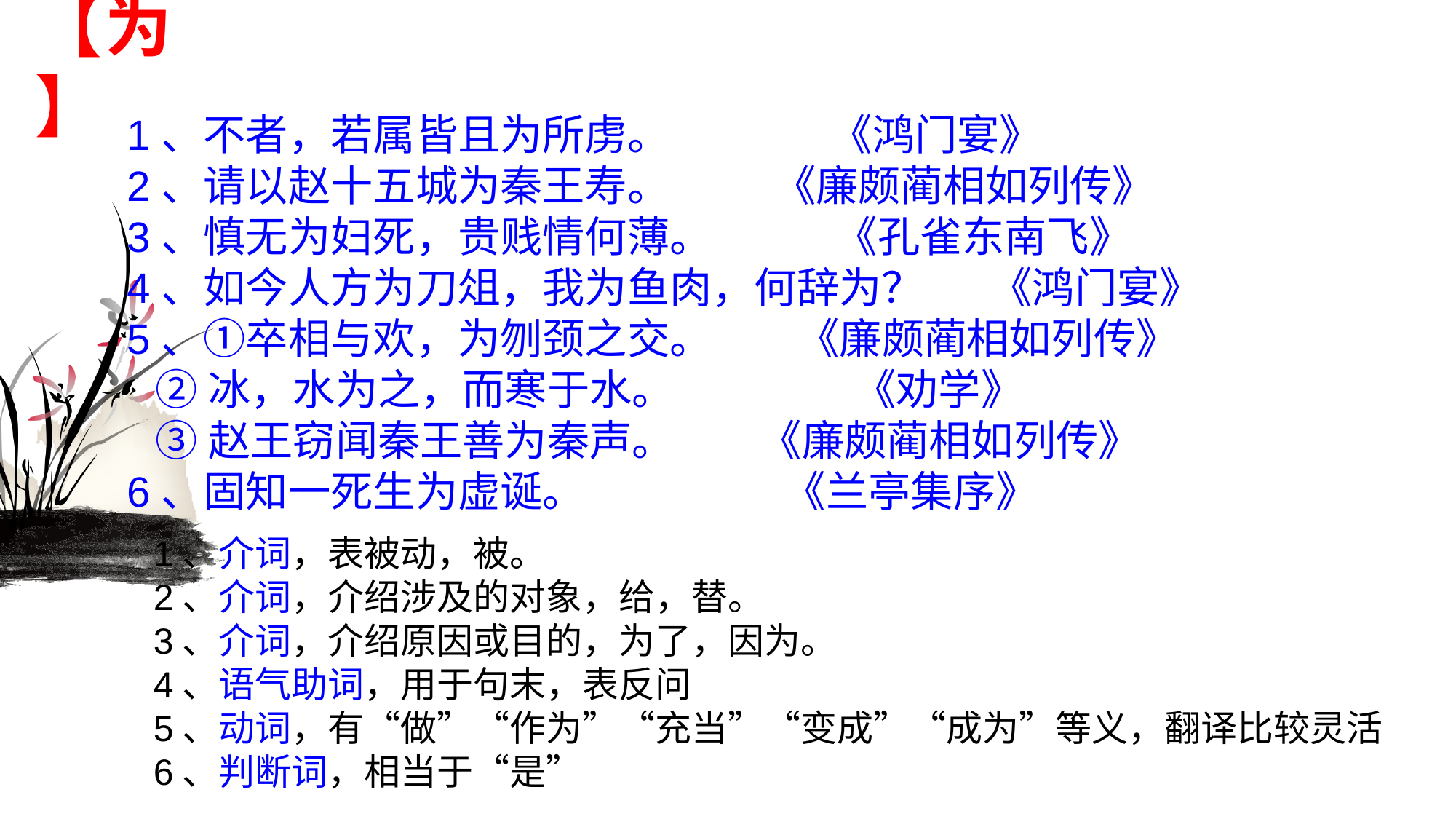

# 【为】
1、不者，若属皆且为所虏。                 《鸿门宴》
2、请以赵十五城为秦王寿。           《廉颇蔺相如列传》
3、慎无为妇死，贵贱情何薄。             《孔雀东南飞》
4、如今人方为刀俎，我为鱼肉，何辞为？       《鸿门宴》
5、①卒相与欢，为刎颈之交。         《廉颇蔺相如列传》
   ②冰，水为之，而寒于水。                   《劝学》
   ③赵王窃闻秦王善为秦声。         《廉颇蔺相如列传》
6、固知一死生为虚诞。                     《兰亭集序》
1、介词，表被动，被。
2、介词，介绍涉及的对象，给，替。
3、介词，介绍原因或目的，为了，因为。
4、语气助词，用于句末，表反问
5、动词，有“做”“作为”“充当”“变成”“成为”等义，翻译比较灵活
6、判断词，相当于“是”